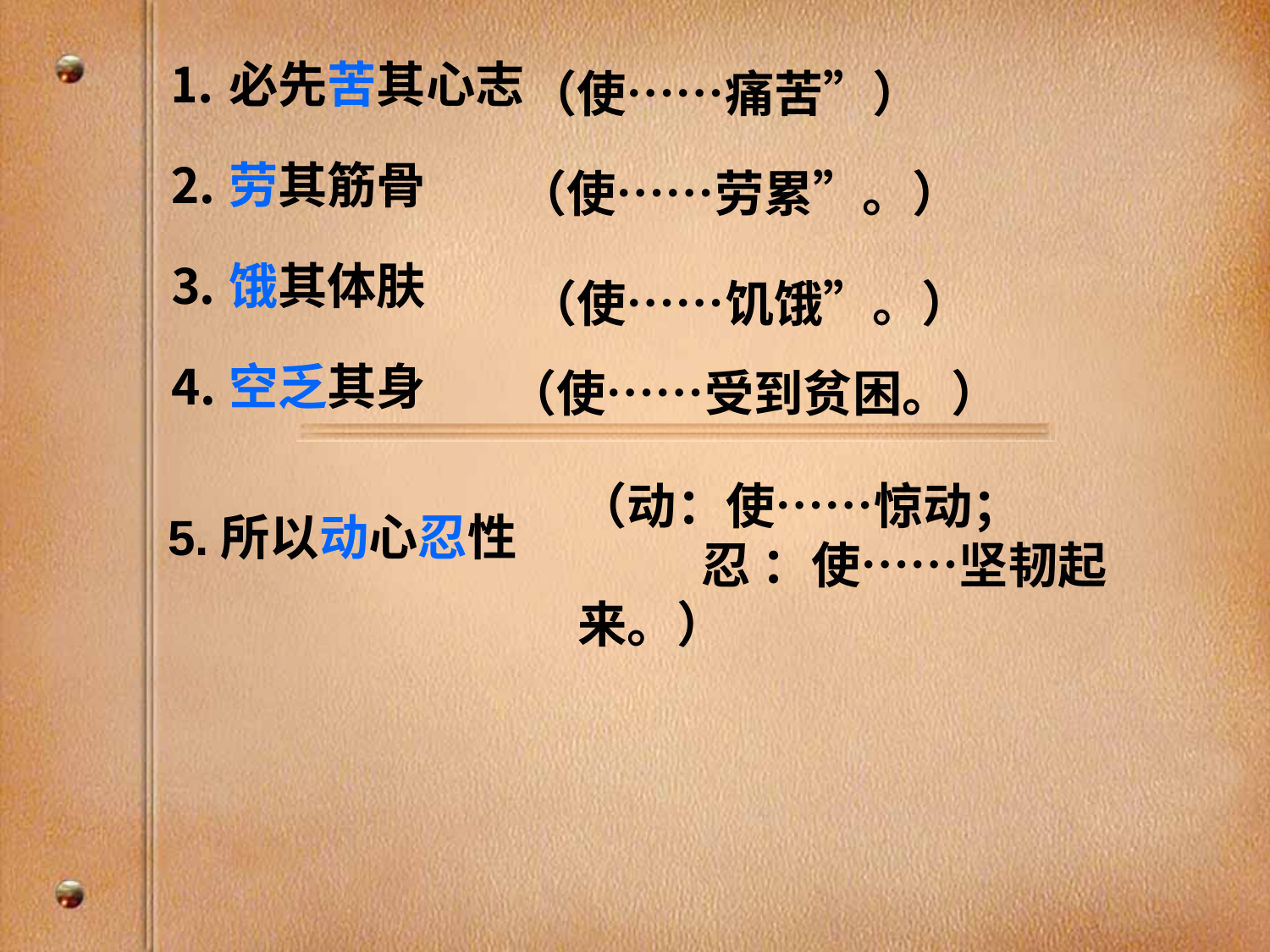

⒈必先苦其心志

⒉劳其筋骨

⒊饿其体肤

⒋空乏其身

5.所以动心忍性

（使……痛苦”）
（使……劳累”。）
（使……饥饿”。）
（使……受到贫困。）
（动：使……惊动；                            忍 ：使……坚韧起来。）